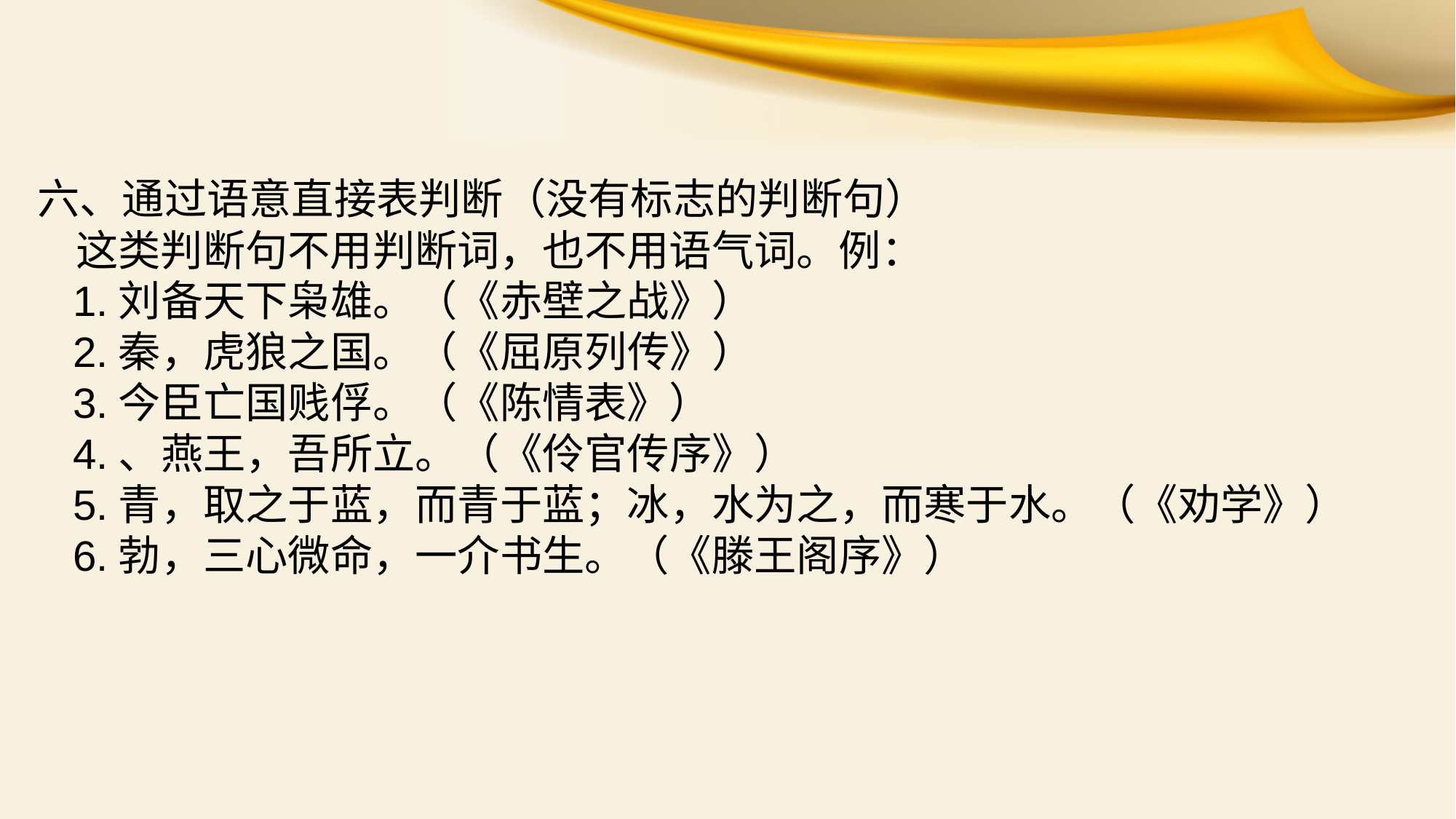

六、通过语意直接表判断（没有标志的判断句）
   这类判断句不用判断词，也不用语气词。例：
   1.刘备天下枭雄。（《赤壁之战》）
   2.秦，虎狼之国。（《屈原列传》）
   3.今臣亡国贱俘。（《陈情表》）
   4.、燕王，吾所立。（《伶官传序》）
   5.青，取之于蓝，而青于蓝；冰，水为之，而寒于水。（《劝学》）
   6.勃，三心微命，一介书生。（《滕王阁序》）